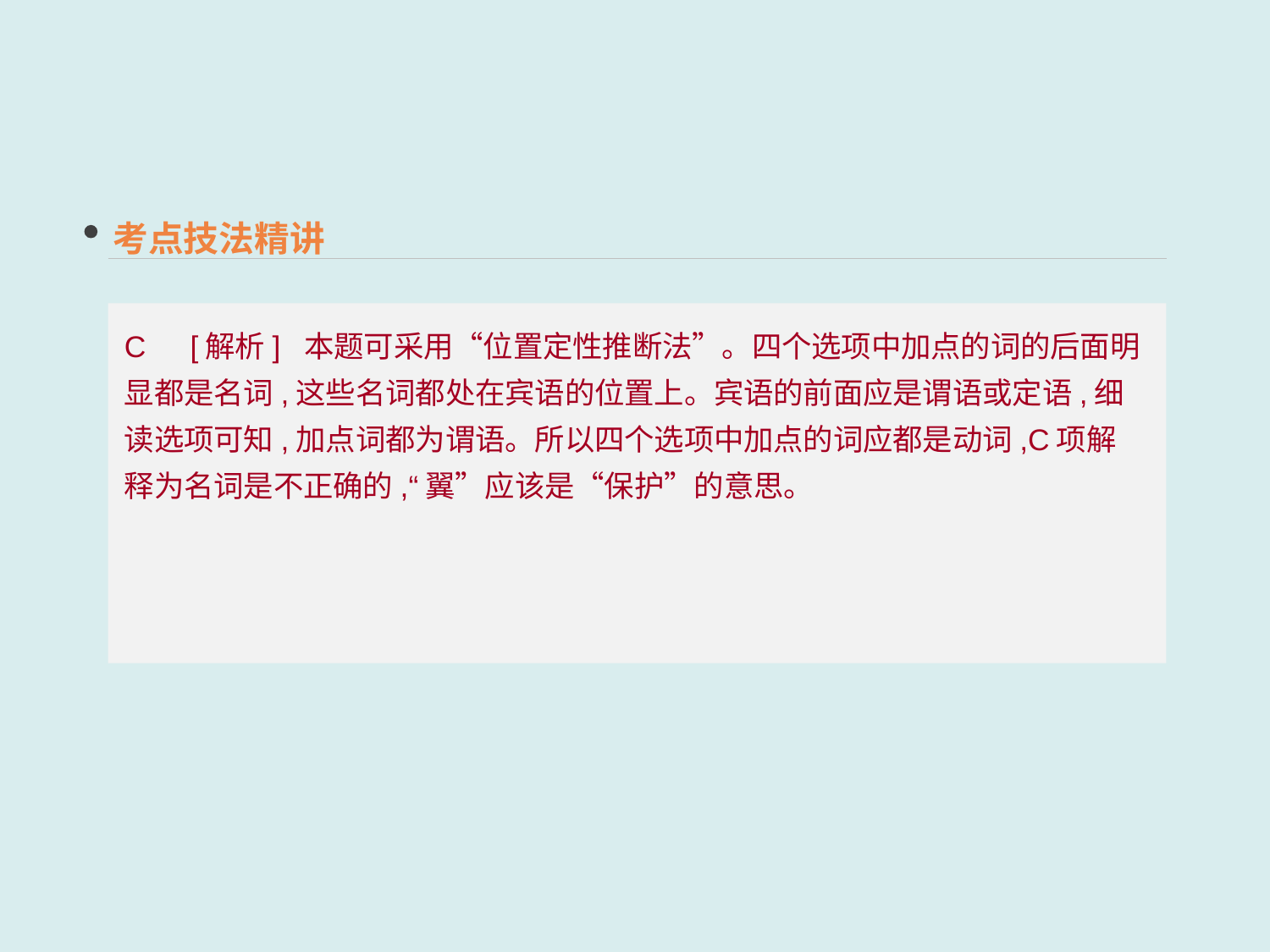

考点技法精讲

C　[解析]  本题可采用“位置定性推断法”。四个选项中加点的词的后面明显都是名词,这些名词都处在宾语的位置上。宾语的前面应是谓语或定语,细读选项可知,加点词都为谓语。所以四个选项中加点的词应都是动词,C项解释为名词是不正确的,“翼”应该是“保护”的意思。